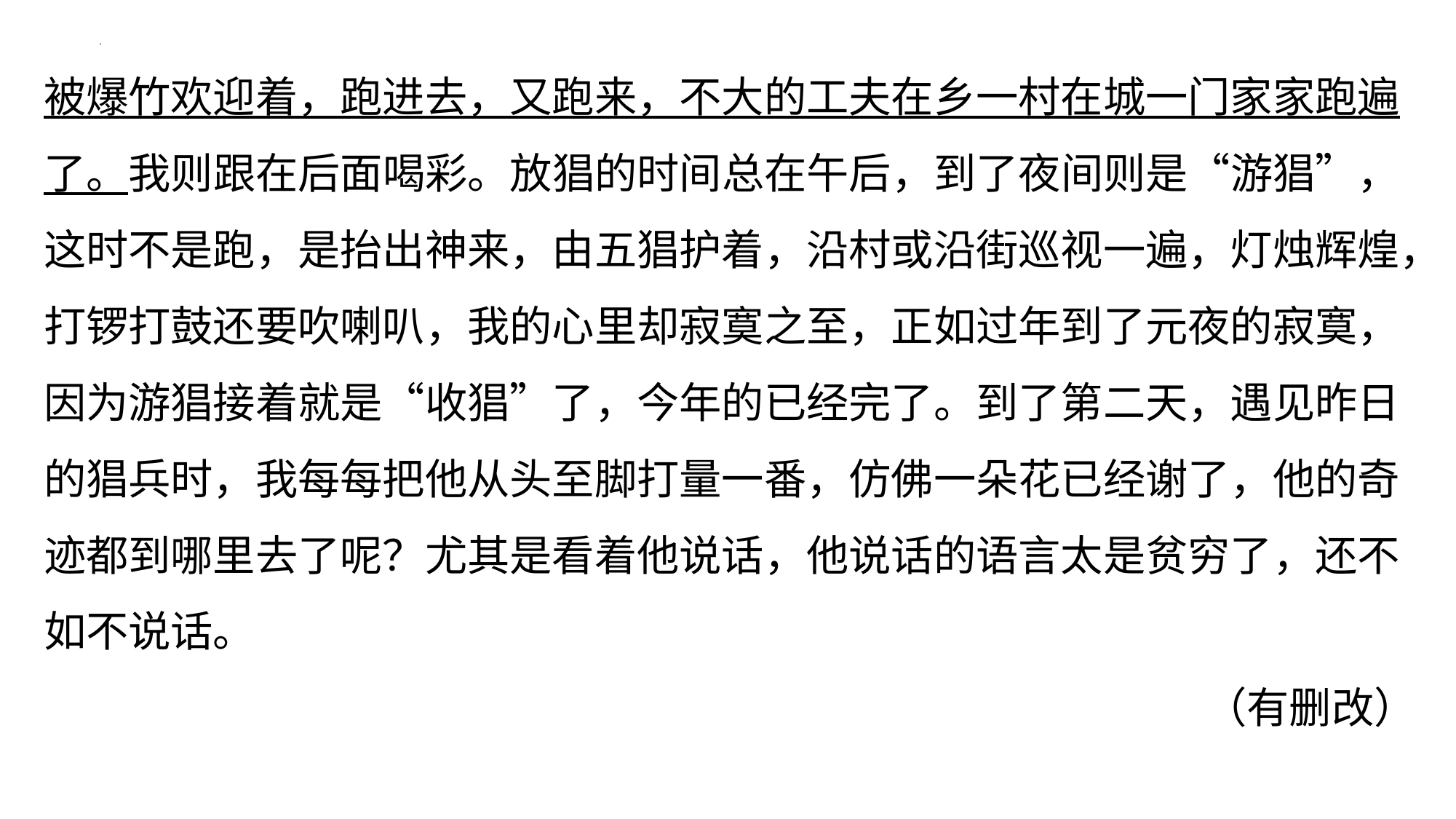

被爆竹欢迎着，跑进去，又跑来，不大的工夫在乡一村在城一门家家跑遍了。我则跟在后面喝彩。放猖的时间总在午后，到了夜间则是“游猖”，这时不是跑，是抬出神来，由五猖护着，沿村或沿街巡视一遍，灯烛辉煌，打锣打鼓还要吹喇叭，我的心里却寂寞之至，正如过年到了元夜的寂寞，因为游猖接着就是“收猖”了，今年的已经完了。到了第二天，遇见昨日的猖兵时，我每每把他从头至脚打量一番，仿佛一朵花已经谢了，他的奇迹都到哪里去了呢？尤其是看着他说话，他说话的语言太是贫穷了，还不如不说话。
（有删改）